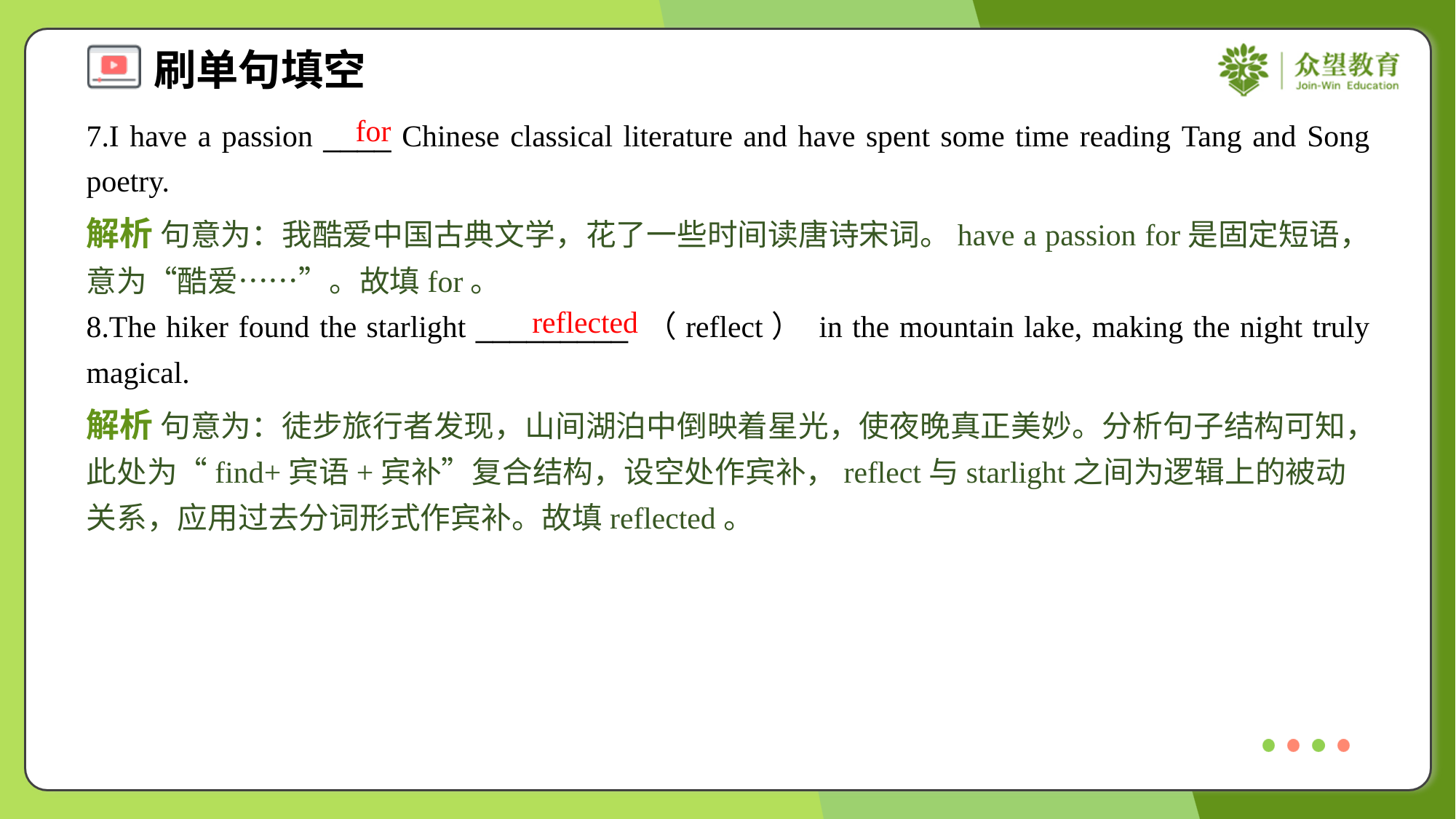

for
7.I have a passion ____ Chinese classical literature and have spent some time reading Tang and Song poetry.
解析 句意为：我酷爱中国古典文学，花了一些时间读唐诗宋词。have a passion for是固定短语，意为“酷爱……”。故填for。
reflected
8.The hiker found the starlight _________ （reflect） in the mountain lake, making the night truly magical.
解析 句意为：徒步旅行者发现，山间湖泊中倒映着星光，使夜晚真正美妙。分析句子结构可知，此处为“find+宾语+宾补”复合结构，设空处作宾补，reflect与starlight之间为逻辑上的被动关系，应用过去分词形式作宾补。故填reflected。